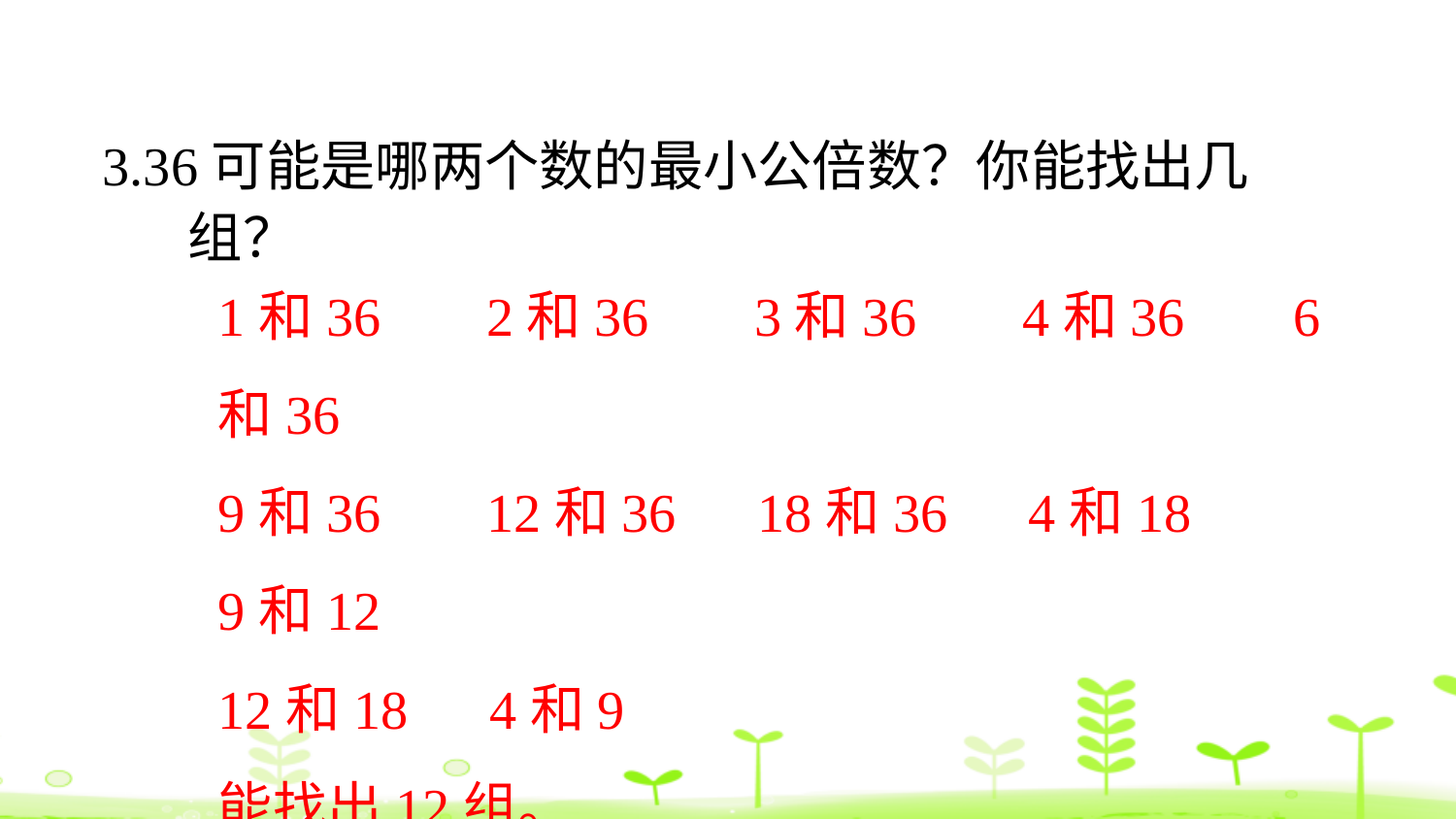

3.36可能是哪两个数的最小公倍数？你能找出几组？
1和36　  2和36　  3和36　  4和36  　6和36
9和36　  12和36　18和36　4和18  　9和12
12和18　4和9
能找出12组。